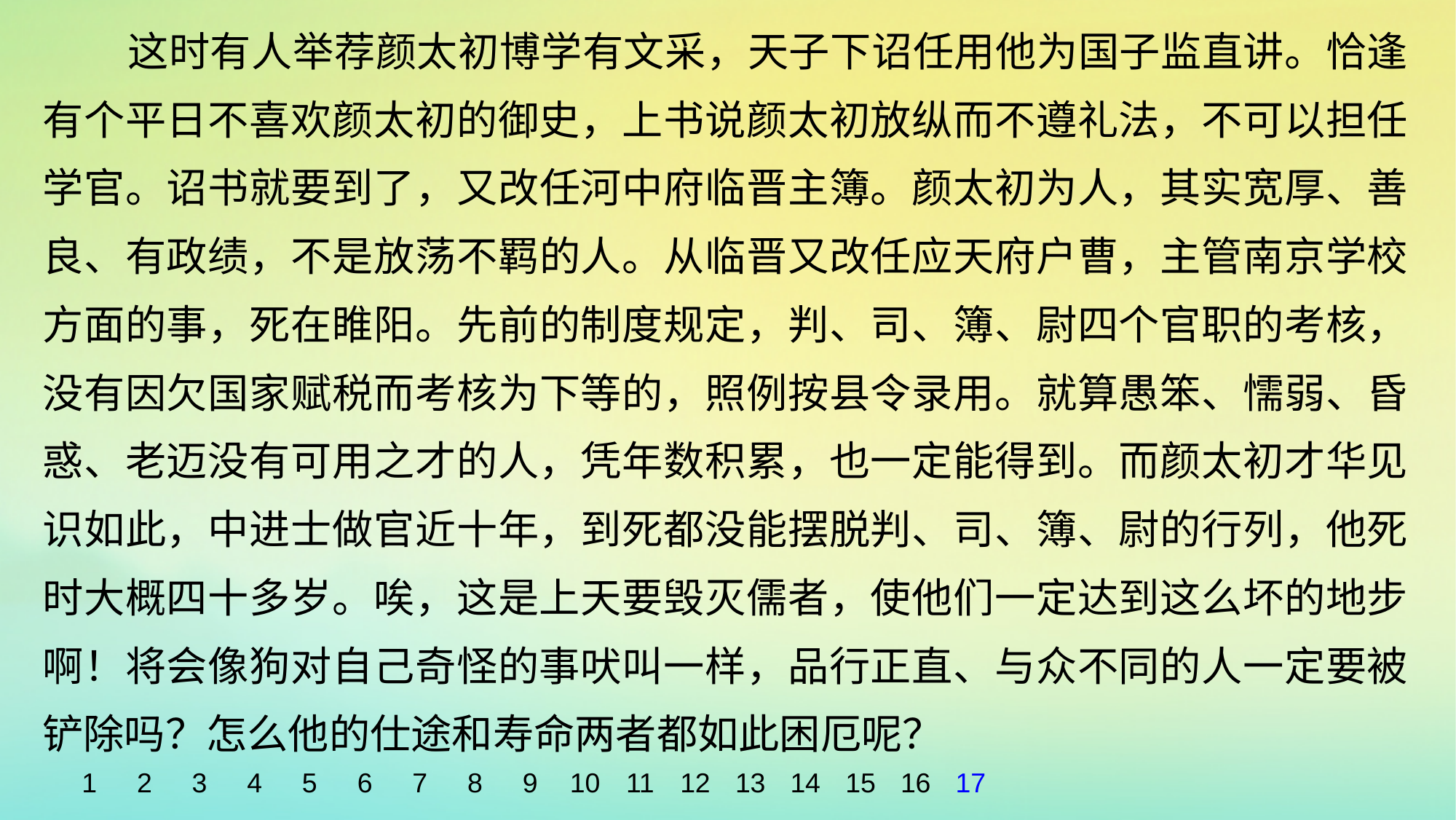

这时有人举荐颜太初博学有文采，天子下诏任用他为国子监直讲。恰逢有个平日不喜欢颜太初的御史，上书说颜太初放纵而不遵礼法，不可以担任学官。诏书就要到了，又改任河中府临晋主簿。颜太初为人，其实宽厚、善良、有政绩，不是放荡不羁的人。从临晋又改任应天府户曹，主管南京学校方面的事，死在睢阳。先前的制度规定，判、司、簿、尉四个官职的考核，没有因欠国家赋税而考核为下等的，照例按县令录用。就算愚笨、懦弱、昏惑、老迈没有可用之才的人，凭年数积累，也一定能得到。而颜太初才华见识如此，中进士做官近十年，到死都没能摆脱判、司、簿、尉的行列，他死时大概四十多岁。唉，这是上天要毁灭儒者，使他们一定达到这么坏的地步啊！将会像狗对自己奇怪的事吠叫一样，品行正直、与众不同的人一定要被铲除吗？怎么他的仕途和寿命两者都如此困厄呢？
1
2
3
4
5
6
7
8
9
10
11
12
13
14
15
16
17